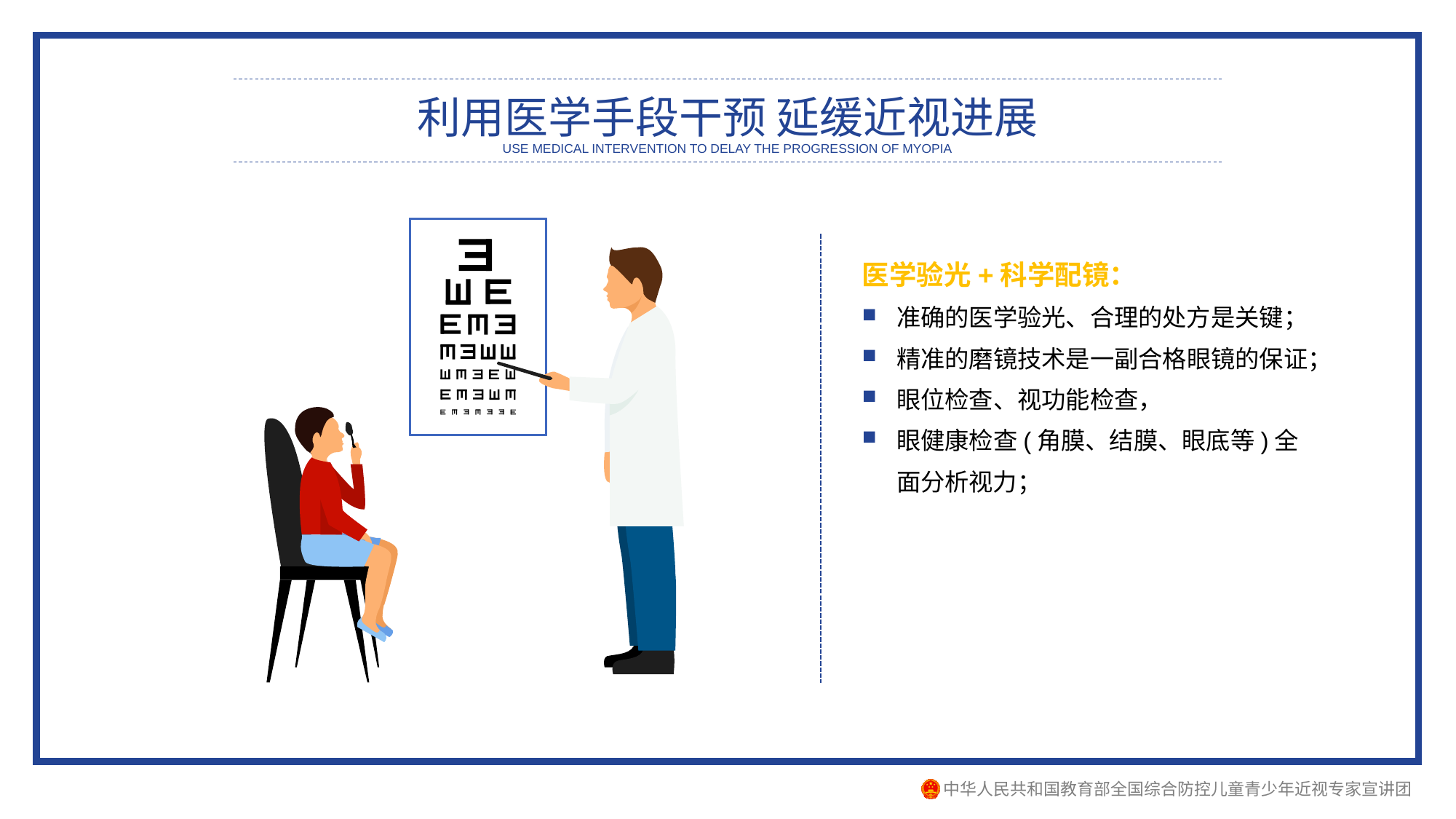

利用医学手段干预 延缓近视进展
USE MEDICAL INTERVENTION TO DELAY THE PROGRESSION OF MYOPIA

医学验光+科学配镜：
准确的医学验光、合理的处方是关键；
精准的磨镜技术是一副合格眼镜的保证；
眼位检查、视功能检查，
眼健康检查(角膜、结膜、眼底等)全面分析视力；